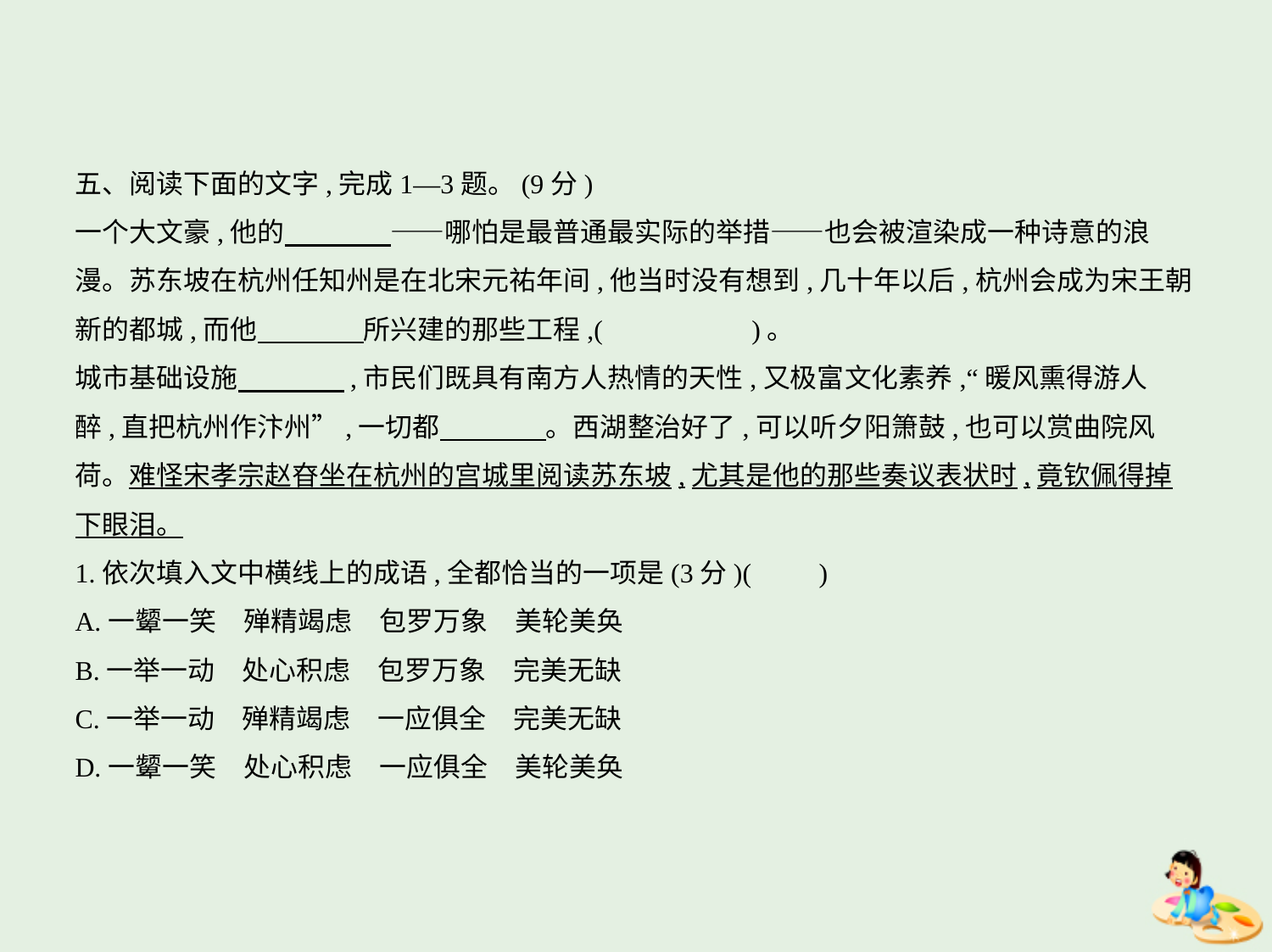

五、阅读下面的文字,完成1—3题。(9分)
一个大文豪,他的　　　    ——哪怕是最普通最实际的举措——也会被渲染成一种诗意的浪
漫。苏东坡在杭州任知州是在北宋元祐年间,他当时没有想到,几十年以后,杭州会成为宋王朝
新的都城,而他　　　    所兴建的那些工程,(　　　　　)。
城市基础设施　　　    ,市民们既具有南方人热情的天性,又极富文化素养,“暖风熏得游人
醉,直把杭州作汴州”,一切都　　　    。西湖整治好了,可以听夕阳箫鼓,也可以赏曲院风
荷。难怪宋孝宗赵昚坐在杭州的宫城里阅读苏东坡,尤其是他的那些奏议表状时,竟钦佩得掉
下眼泪。
1.依次填入文中横线上的成语,全都恰当的一项是(3分)(　　)
A.一颦一笑　殚精竭虑　包罗万象　美轮美奂
B.一举一动　处心积虑　包罗万象　完美无缺
C.一举一动　殚精竭虑　一应俱全　完美无缺
D.一颦一笑　处心积虑　一应俱全　美轮美奂